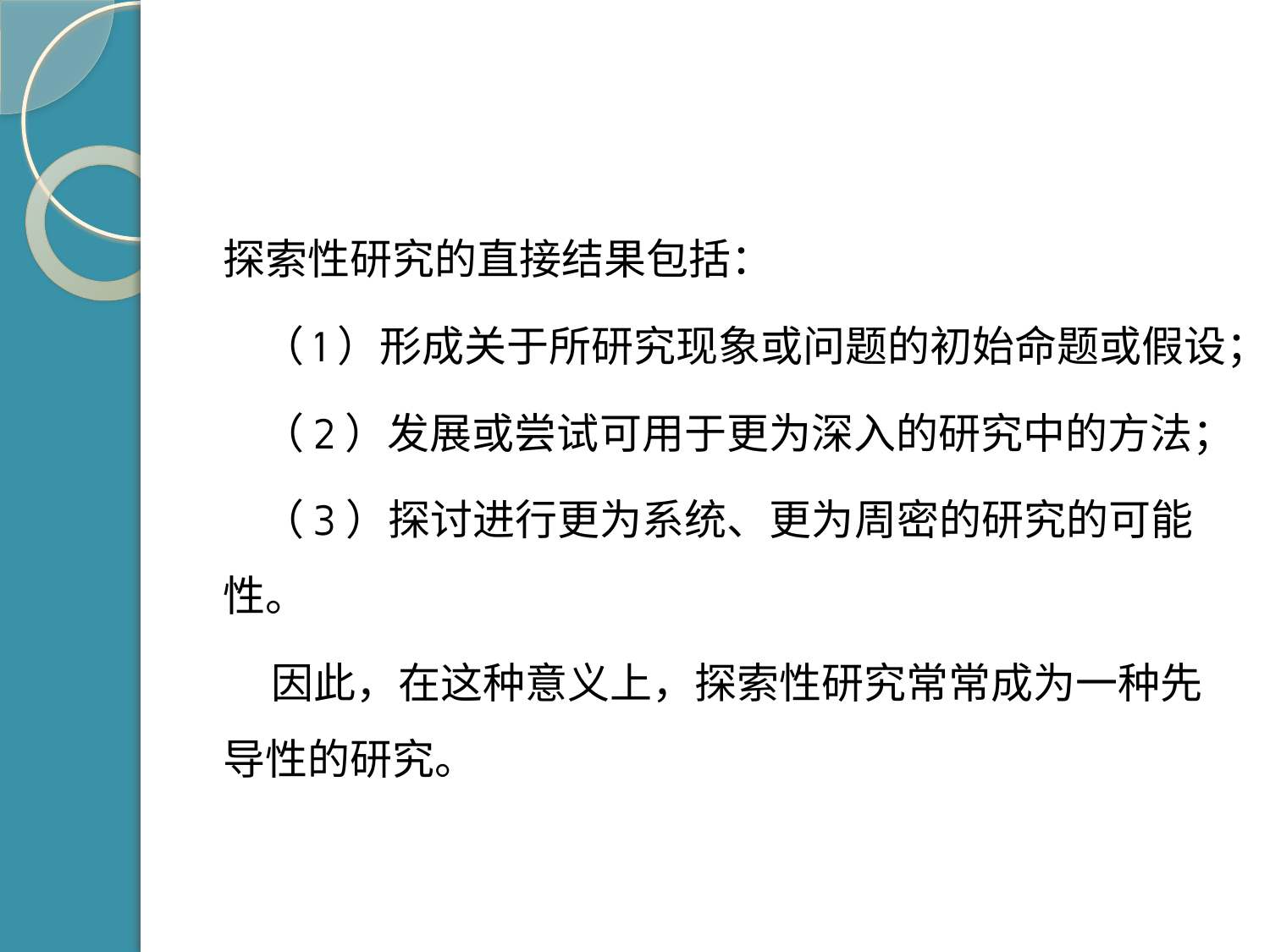

#
探索性研究的直接结果包括：
   （1）形成关于所研究现象或问题的初始命题或假设；
   （2）发展或尝试可用于更为深入的研究中的方法；
   （3）探讨进行更为系统、更为周密的研究的可能性。
    因此，在这种意义上，探索性研究常常成为一种先导性的研究。